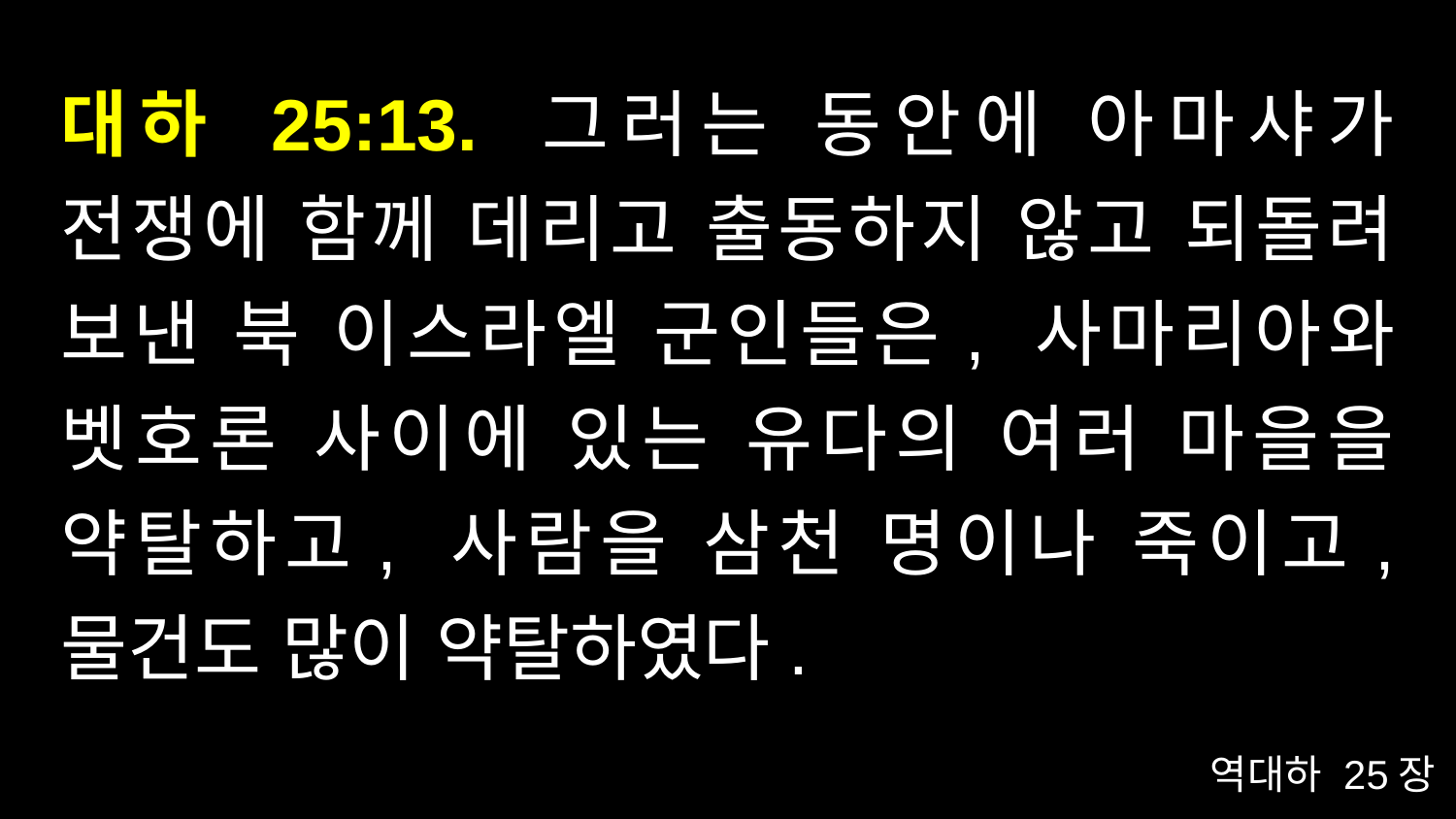

# 대하 25:13. 그러는 동안에 아마샤가 전쟁에 함께 데리고 출동하지 않고 되돌려 보낸 북 이스라엘 군인들은, 사마리아와 벳호론 사이에 있는 유다의 여러 마을을 약탈하고, 사람을 삼천 명이나 죽이고, 물건도 많이 약탈하였다.
역대하 25장